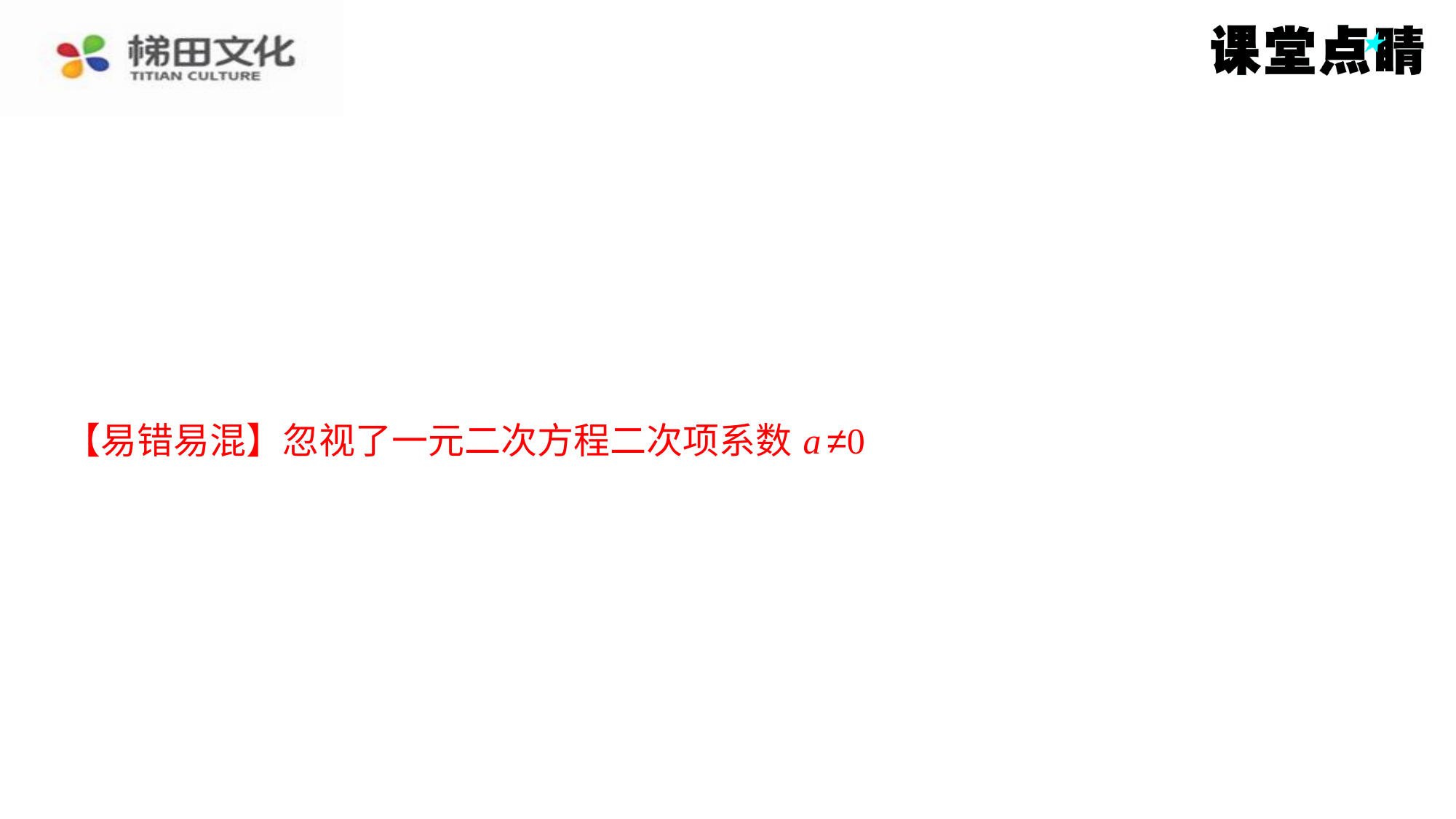

【易错易混】忽视了一元二次方程二次项系数 a ≠0
【易错易混】忽视了一元二次方程二次项系数 a ≠0